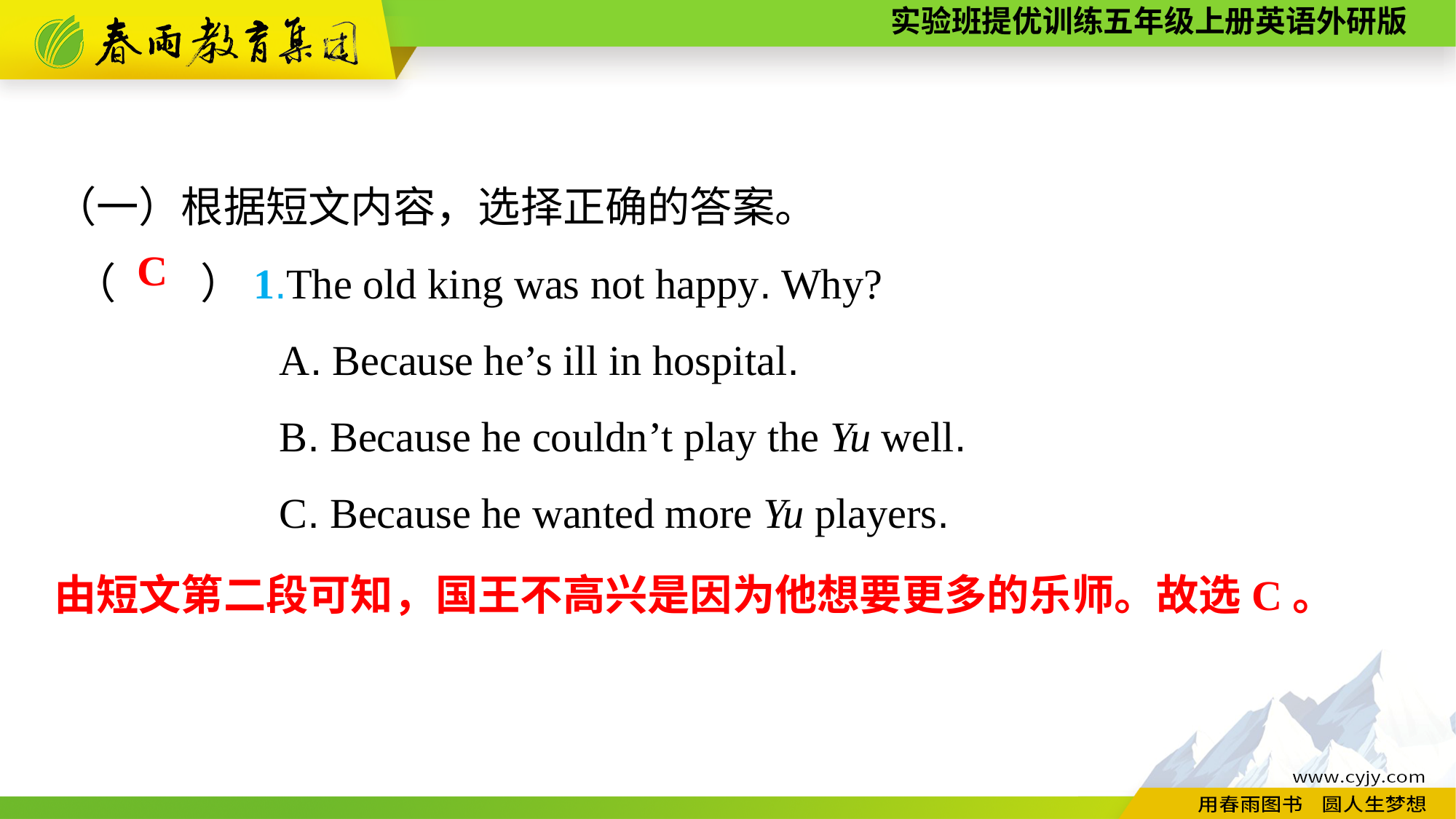

（一）根据短文内容，选择正确的答案。
 （　　）1.The old king was not happy. Why?
A. Because he’s ill in hospital.
B. Because he couldn’t play the Yu well.
C. Because he wanted more Yu players.
C
由短文第二段可知，国王不高兴是因为他想要更多的乐师。故选C。